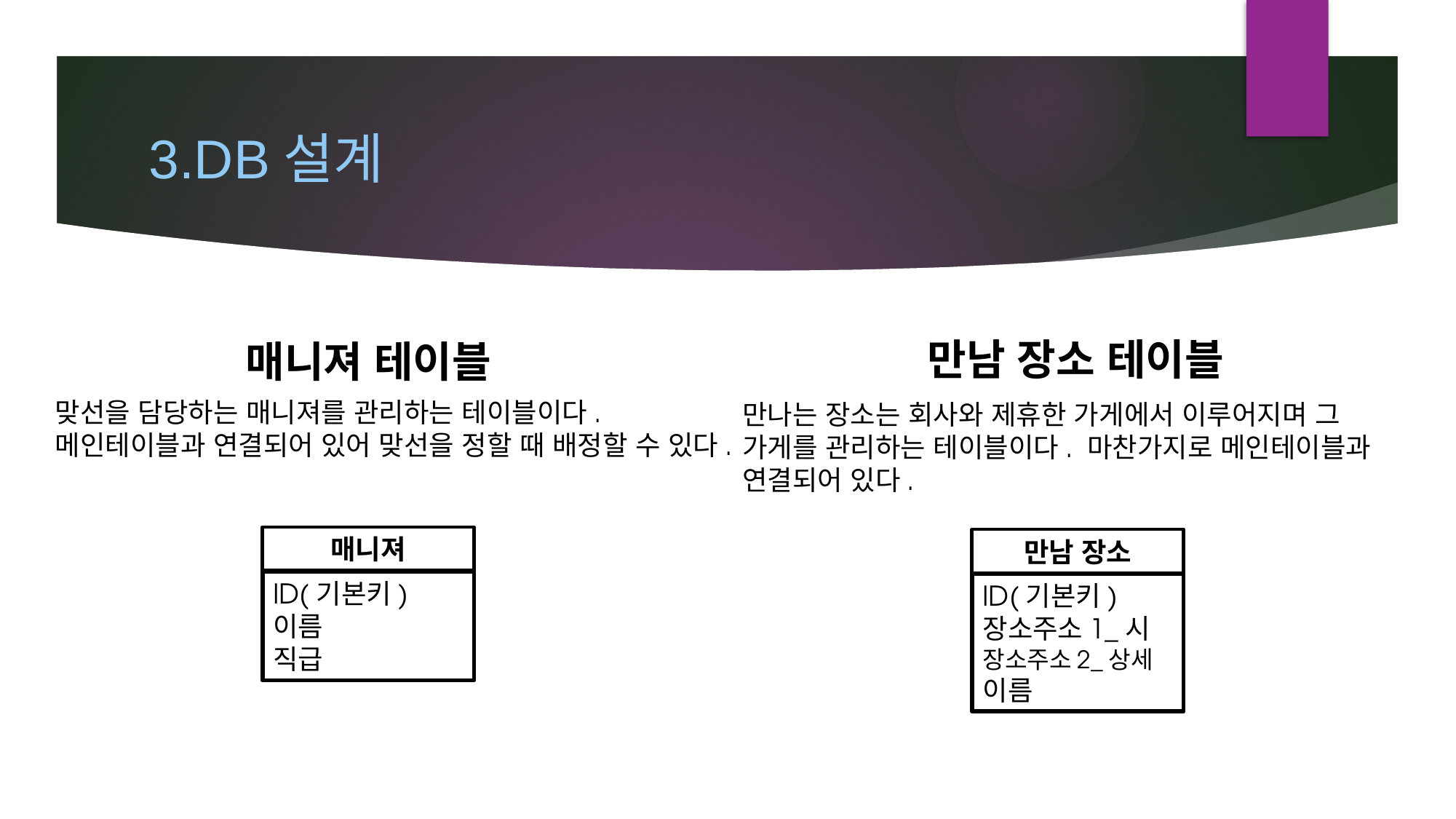

# 3.DB설계
만남 장소 테이블
매니져 테이블
맞선을 담당하는 매니져를 관리하는 테이블이다. 메인테이블과 연결되어 있어 맞선을 정할 때 배정할 수 있다.
만나는 장소는 회사와 제휴한 가게에서 이루어지며 그 가게를 관리하는 테이블이다. 마찬가지로 메인테이블과 연결되어 있다.
매니져
만남 장소
ID(기본키)
이름
직급
ID(기본키)
장소주소1_시
장소주소2_상세
이름